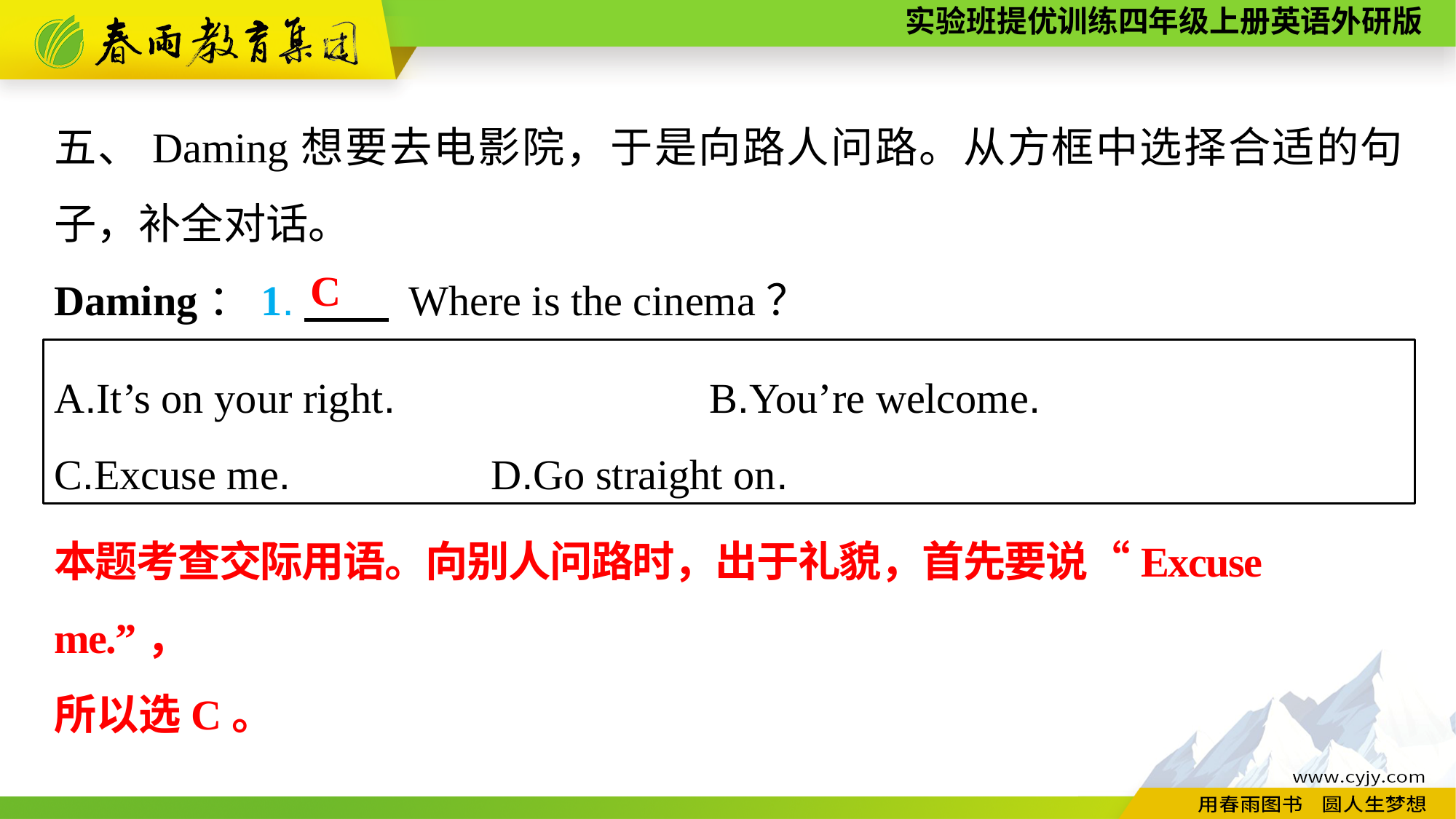

五、Daming想要去电影院，于是向路人问路。从方框中选择合适的句子，补全对话。
Daming：1.　　 Where is the cinema？
C
A.It’s on your right.　　　　　　	B.You’re welcome.
C.Excuse me.		D.Go straight on.
本题考查交际用语。向别人问路时，出于礼貌，首先要说“Excuse me.”，
所以选C。